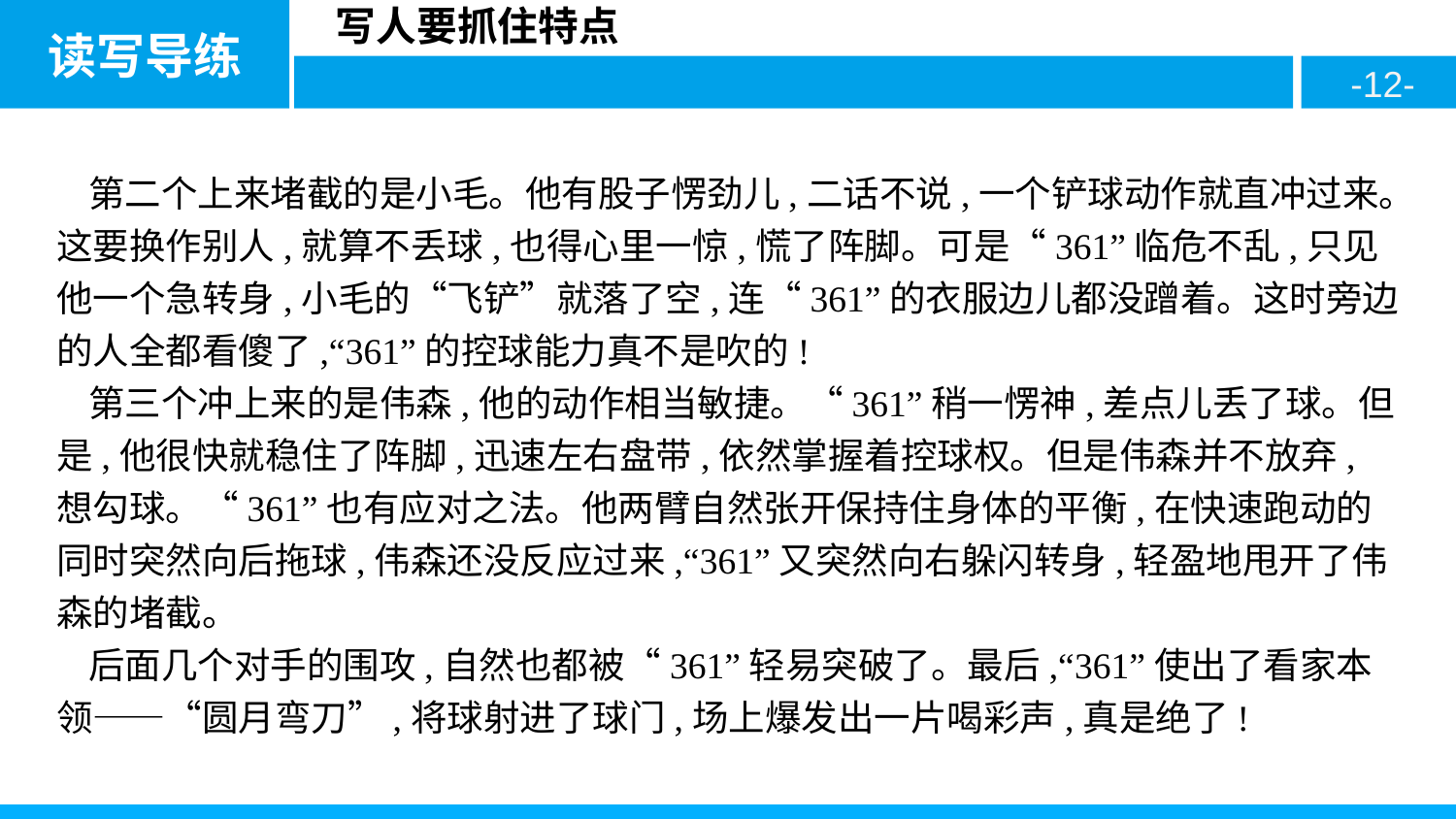

第二个上来堵截的是小毛。他有股子愣劲儿,二话不说,一个铲球动作就直冲过来。这要换作别人,就算不丢球,也得心里一惊,慌了阵脚。可是“361”临危不乱,只见他一个急转身,小毛的“飞铲”就落了空,连“361”的衣服边儿都没蹭着。这时旁边的人全都看傻了,“361”的控球能力真不是吹的!
第三个冲上来的是伟森,他的动作相当敏捷。“361”稍一愣神,差点儿丢了球。但是,他很快就稳住了阵脚,迅速左右盘带,依然掌握着控球权。但是伟森并不放弃,想勾球。“361”也有应对之法。他两臂自然张开保持住身体的平衡,在快速跑动的同时突然向后拖球,伟森还没反应过来,“361”又突然向右躲闪转身,轻盈地甩开了伟森的堵截。
后面几个对手的围攻,自然也都被“361”轻易突破了。最后,“361”使出了看家本领——“圆月弯刀”,将球射进了球门,场上爆发出一片喝彩声,真是绝了!